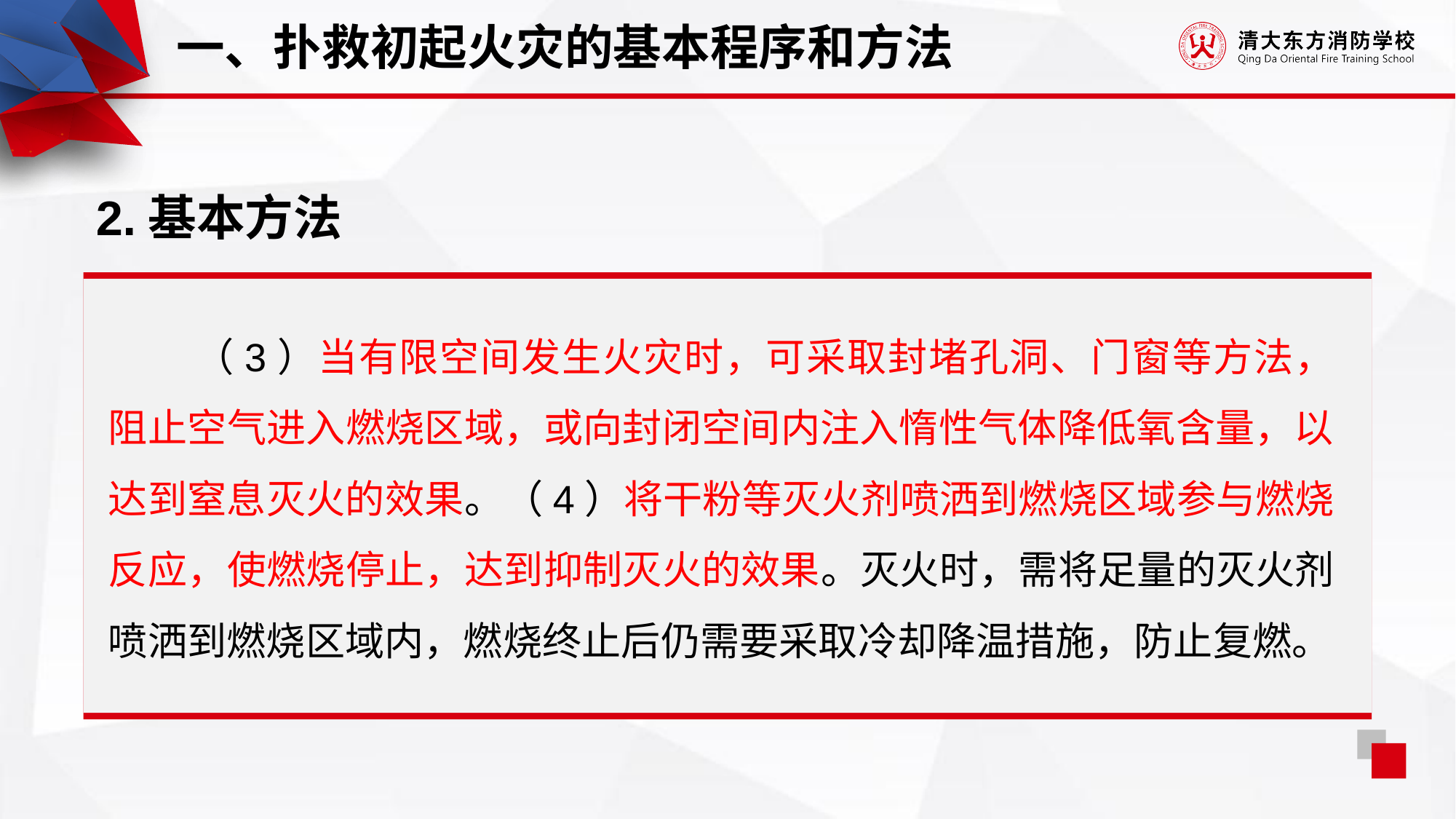

一、扑救初起火灾的基本程序和方法

2.基本方法

（3）当有限空间发生火灾时，可采取封堵孔洞、门窗等方法，阻止空气进入燃烧区域，或向封闭空间内注入惰性气体降低氧含量，以达到窒息灭火的效果。（4）将干粉等灭火剂喷洒到燃烧区域参与燃烧反应，使燃烧停止，达到抑制灭火的效果。灭火时，需将足量的灭火剂喷洒到燃烧区域内，燃烧终止后仍需要采取冷却降温措施，防止复燃。